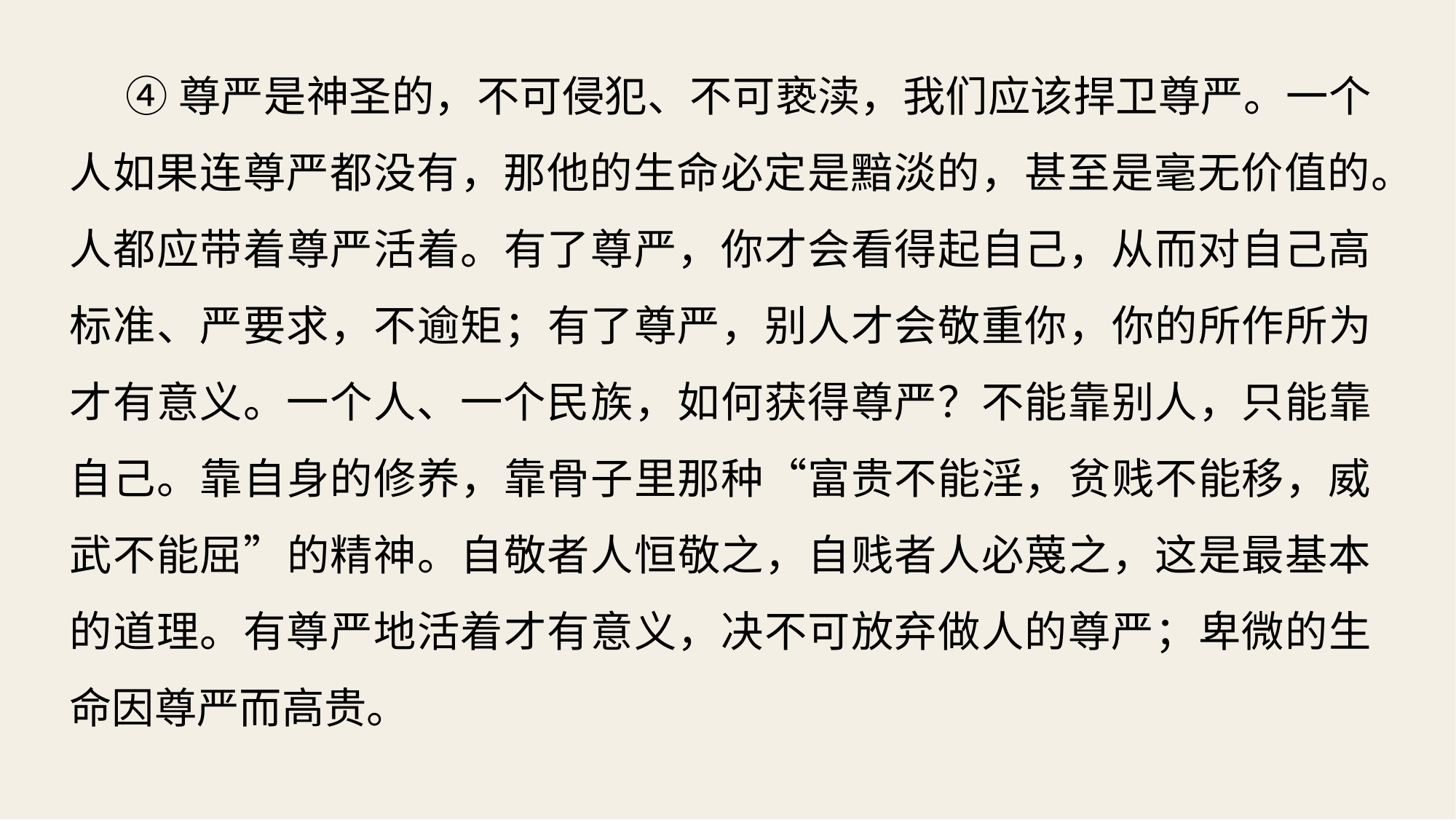

④尊严是神圣的，不可侵犯、不可亵渎，我们应该捍卫尊严。一个人如果连尊严都没有，那他的生命必定是黯淡的，甚至是毫无价值的。人都应带着尊严活着。有了尊严，你才会看得起自己，从而对自己高标准、严要求，不逾矩；有了尊严，别人才会敬重你，你的所作所为才有意义。一个人、一个民族，如何获得尊严？不能靠别人，只能靠自己。靠自身的修养，靠骨子里那种“富贵不能淫，贫贱不能移，威武不能屈”的精神。自敬者人恒敬之，自贱者人必蔑之，这是最基本的道理。有尊严地活着才有意义，决不可放弃做人的尊严；卑微的生命因尊严而高贵。